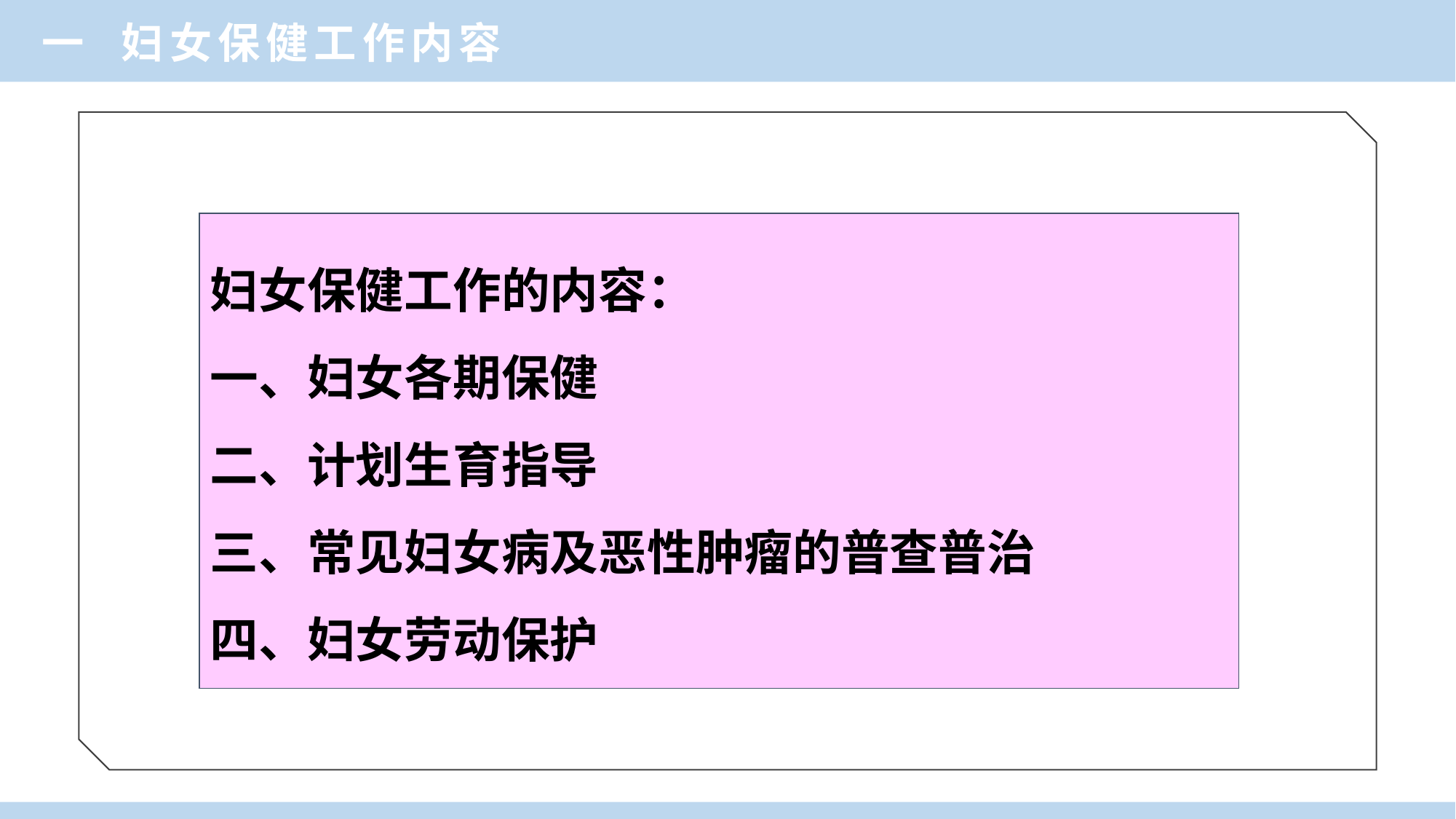

一  妇女保健工作内容

妇女保健工作的内容：
一、妇女各期保健
二、计划生育指导
三、常见妇女病及恶性肿瘤的普查普治
四、妇女劳动保护